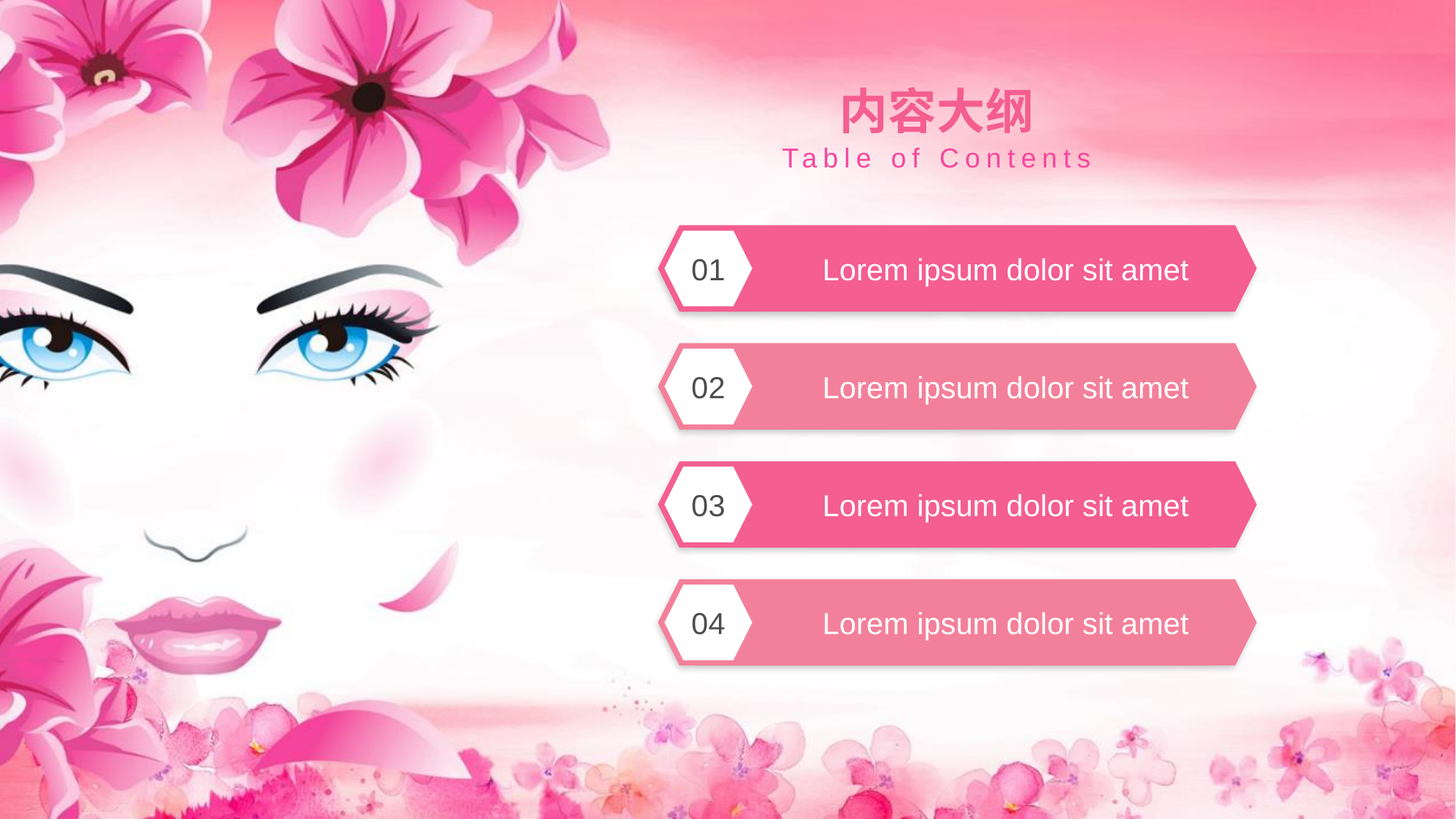

内容大纲
Table of Contents
Lorem ipsum dolor sit amet
01
Lorem ipsum dolor sit amet
02
Lorem ipsum dolor sit amet
03
Lorem ipsum dolor sit amet
04